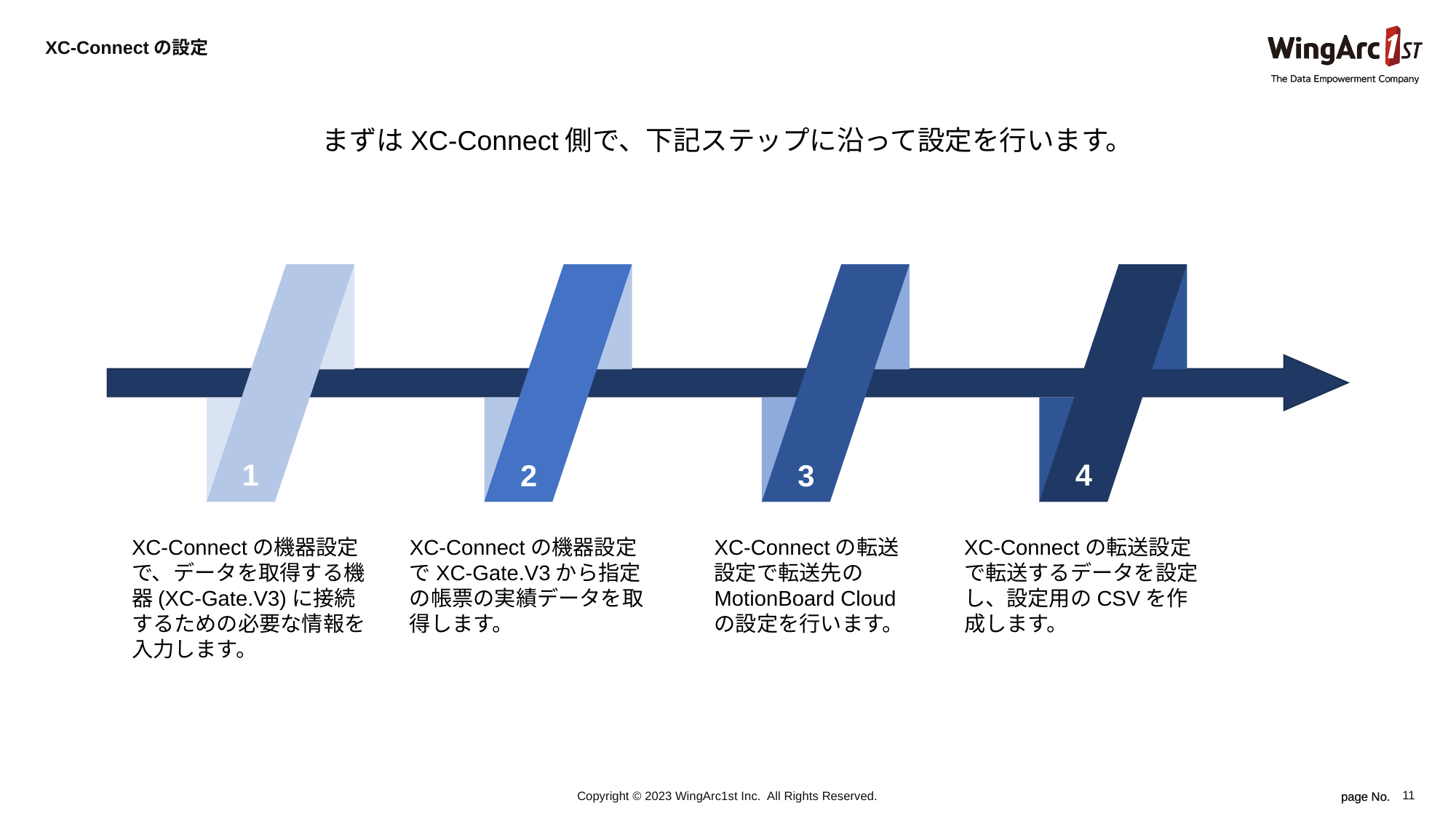

XC-Connectの設定
まずはXC-Connect側で、下記ステップに沿って設定を行います。

1
4
2
3
XC-Connectの機器設定で、データを取得する機器(XC-Gate.V3)に接続するための必要な情報を入力します。
XC-Connectの転送設定で転送先のMotionBoard Cloudの設定を行います。
XC-Connectの転送設定で転送するデータを設定し、設定用のCSVを作成します。
XC-Connectの機器設定でXC-Gate.V3から指定の帳票の実績データを取得します。
11
Copyright © 2023 WingArc1st Inc.  All Rights Reserved.